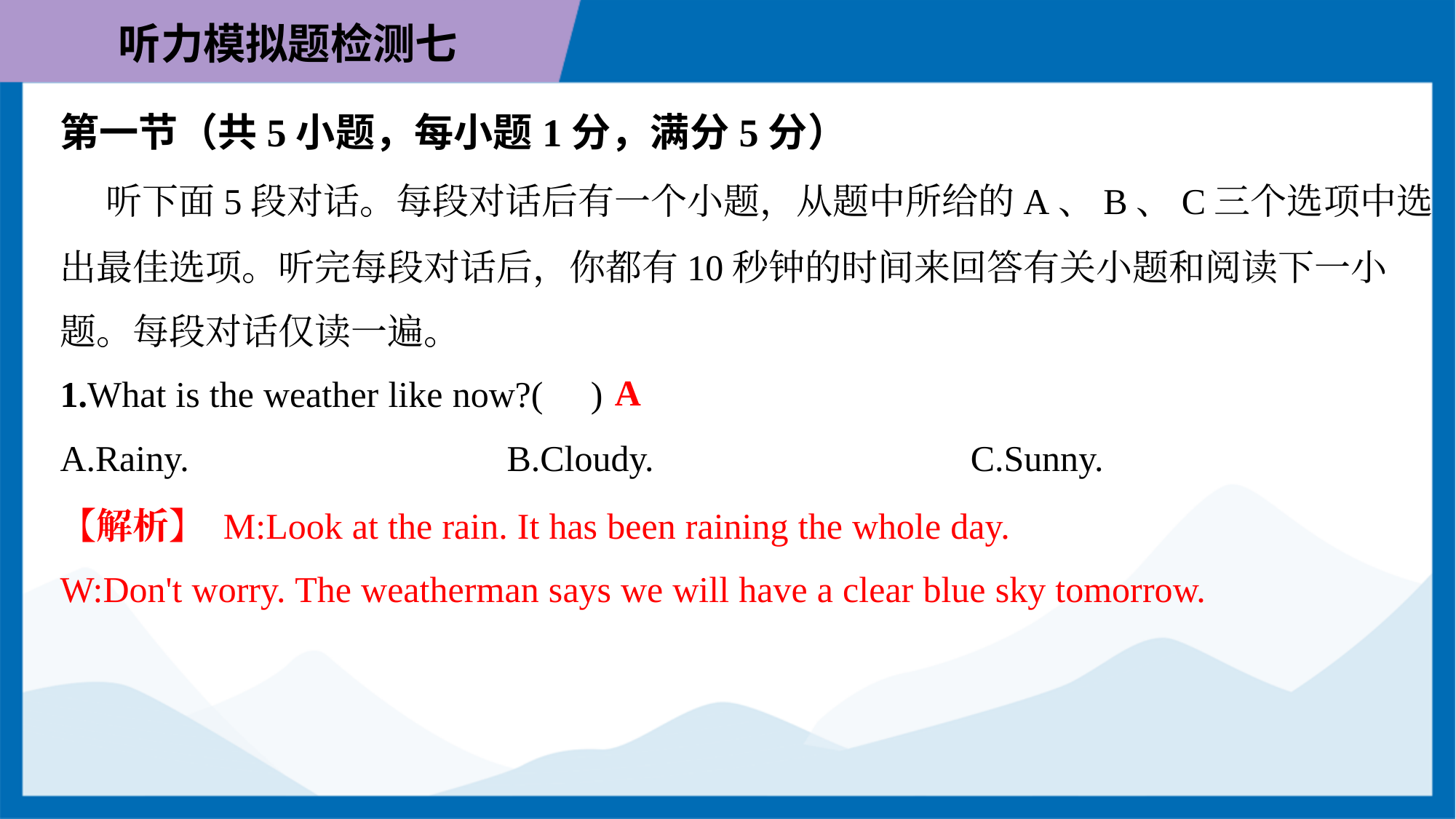

第一节（共5小题，每小题1分，满分5分）
    听下面5段对话。每段对话后有一个小题，从题中所给的A、B、C三个选项中选
出最佳选项。听完每段对话后，你都有10秒钟的时间来回答有关小题和阅读下一小
题。每段对话仅读一遍。
A
1.What is the weather like now?(     )
A.Rainy.	B.Cloudy.	C.Sunny.
【解析】 M:Look at the rain. It has been raining the whole day.
W:Don't worry. The weatherman says we will have a clear blue sky tomorrow.